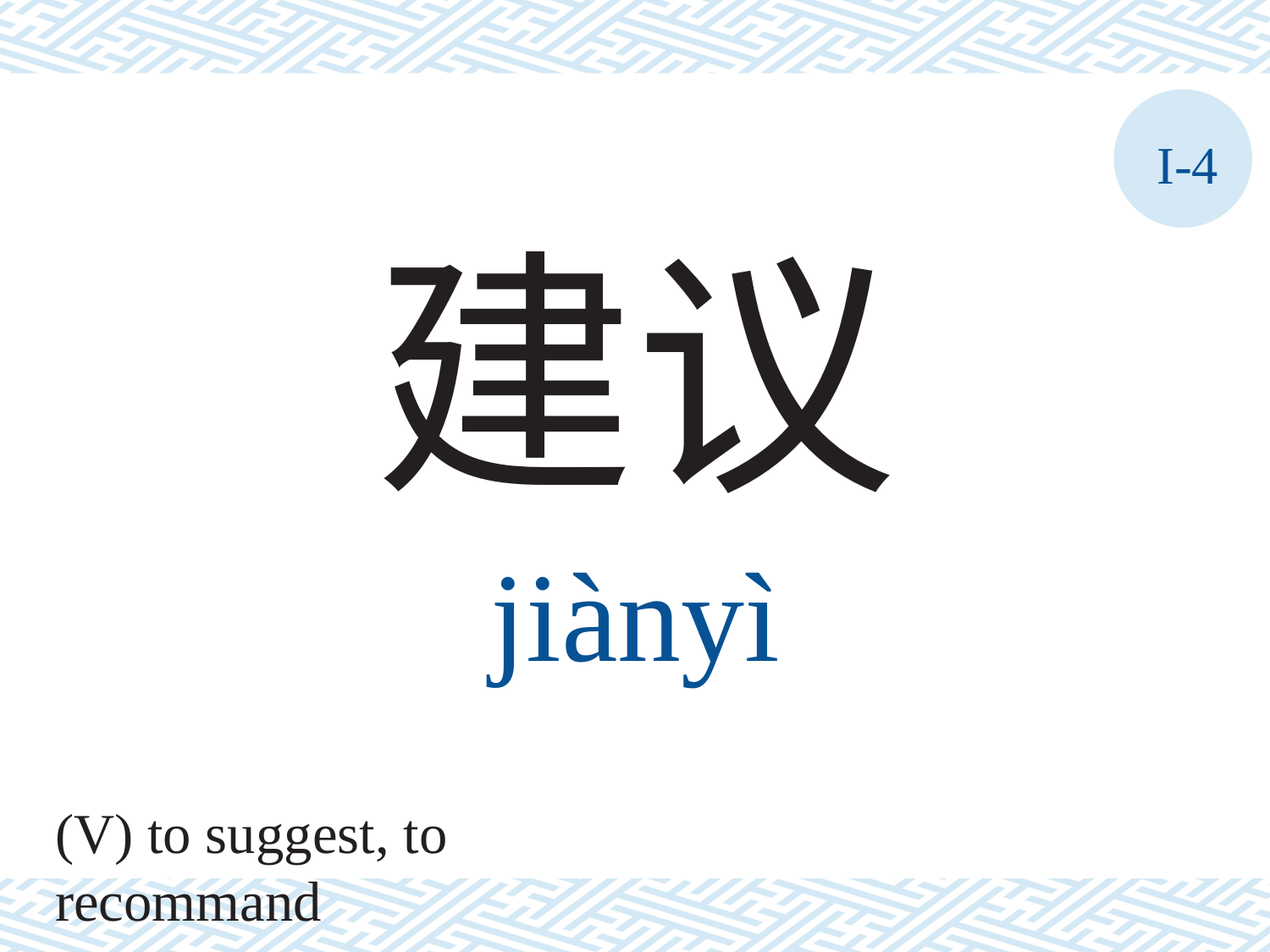

I-4
建议
jiànyì
(V) to suggest, to recommand